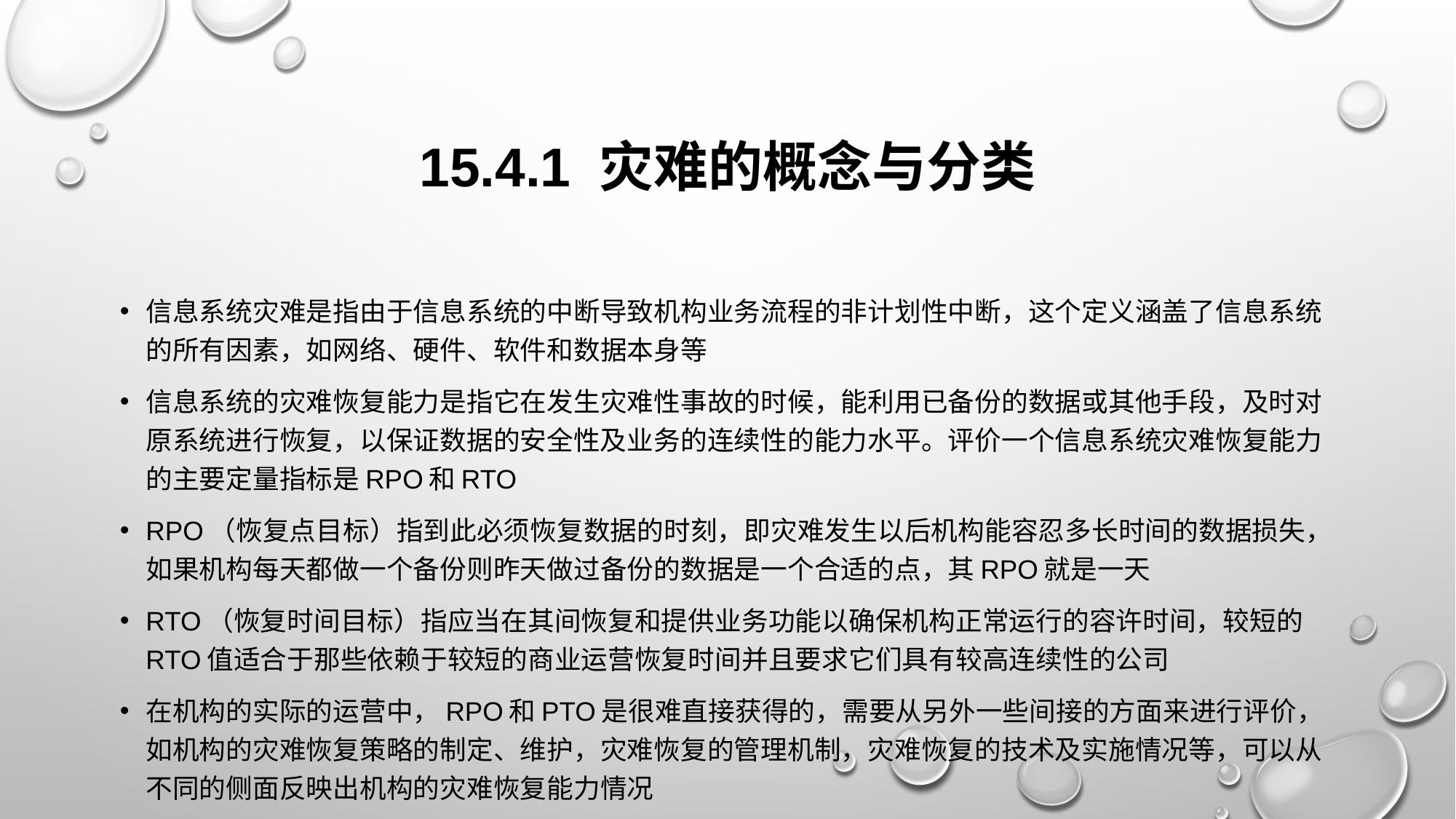

# 15.4.1 灾难的概念与分类
信息系统灾难是指由于信息系统的中断导致机构业务流程的非计划性中断，这个定义涵盖了信息系统的所有因素，如网络、硬件、软件和数据本身等
信息系统的灾难恢复能力是指它在发生灾难性事故的时候，能利用已备份的数据或其他手段，及时对原系统进行恢复，以保证数据的安全性及业务的连续性的能力水平。评价一个信息系统灾难恢复能力的主要定量指标是RPO和RTO
RPO（恢复点目标）指到此必须恢复数据的时刻，即灾难发生以后机构能容忍多长时间的数据损失，如果机构每天都做一个备份则昨天做过备份的数据是一个合适的点，其RPO就是一天
RTO（恢复时间目标）指应当在其间恢复和提供业务功能以确保机构正常运行的容许时间，较短的RTO值适合于那些依赖于较短的商业运营恢复时间并且要求它们具有较高连续性的公司
在机构的实际的运营中，RPO和PTO是很难直接获得的，需要从另外一些间接的方面来进行评价，如机构的灾难恢复策略的制定、维护，灾难恢复的管理机制，灾难恢复的技术及实施情况等，可以从不同的侧面反映出机构的灾难恢复能力情况